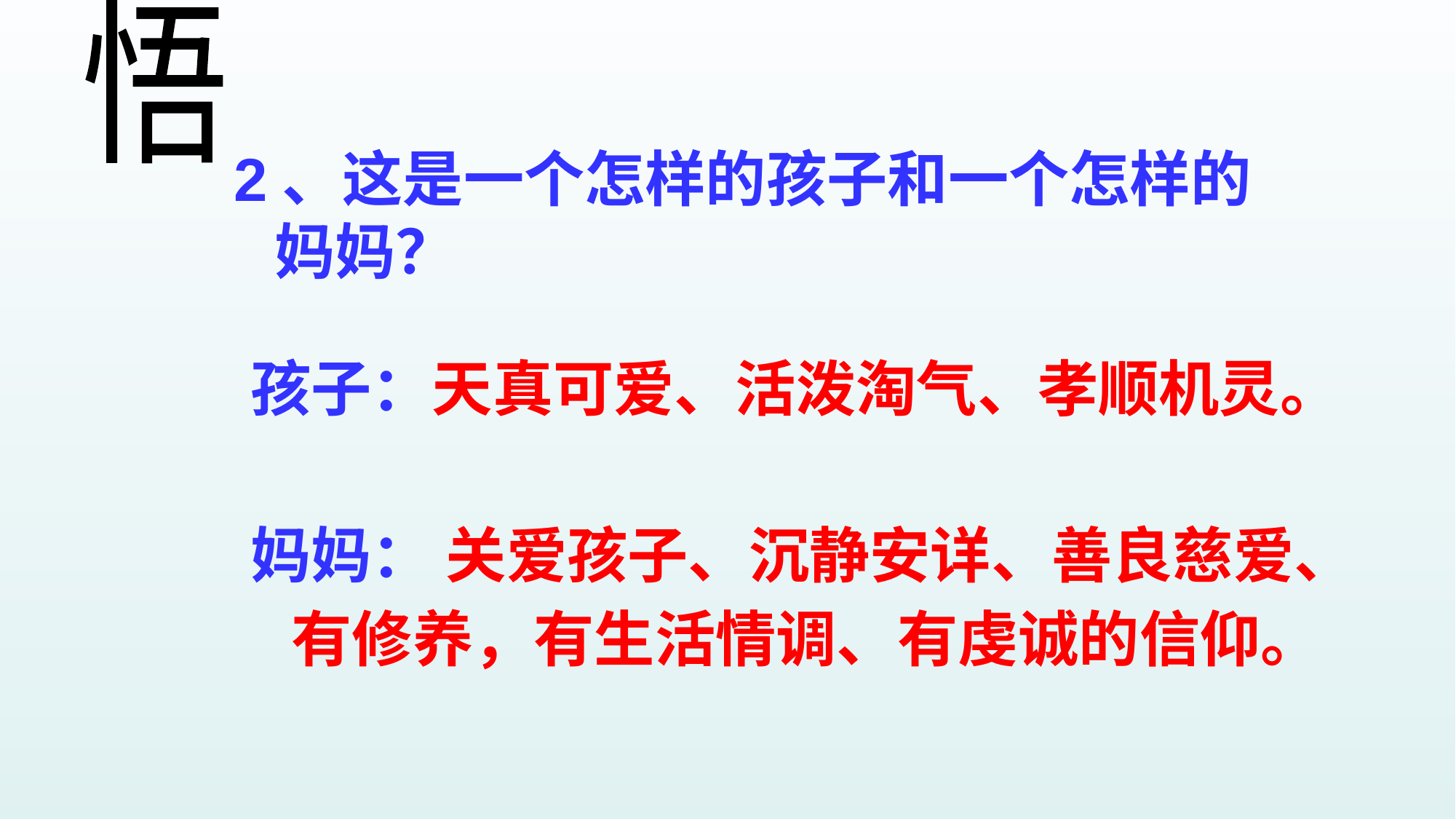

悟
2、这是一个怎样的孩子和一个怎样的妈妈？
孩子：天真可爱、活泼淘气、孝顺机灵。

妈妈： 关爱孩子、沉静安详、善良慈爱、有修养，有生活情调、有虔诚的信仰。